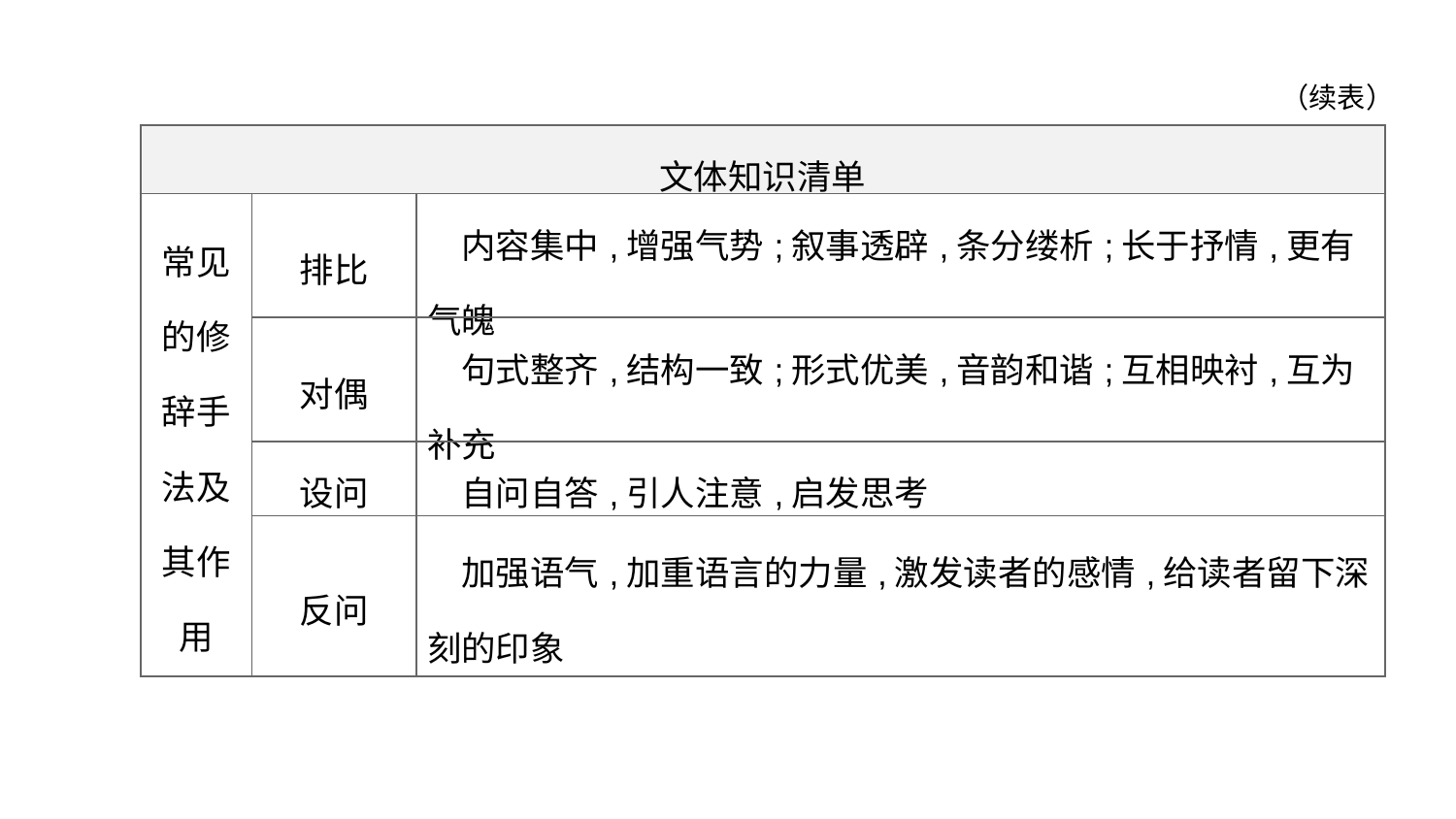

（续表）
| 文体知识清单 |  |  |
| --- | --- | --- |
| 常见 的修 辞手 法及 其作 用 | 排比 | 内容集中,增强气势;叙事透辟,条分缕析;长于抒情,更有气魄 |
|  | 对偶 | 句式整齐,结构一致;形式优美,音韵和谐;互相映衬,互为补充 |
|  | 设问 | 自问自答,引人注意,启发思考 |
|  | 反问 | 加强语气,加重语言的力量,激发读者的感情,给读者留下深刻的印象 |